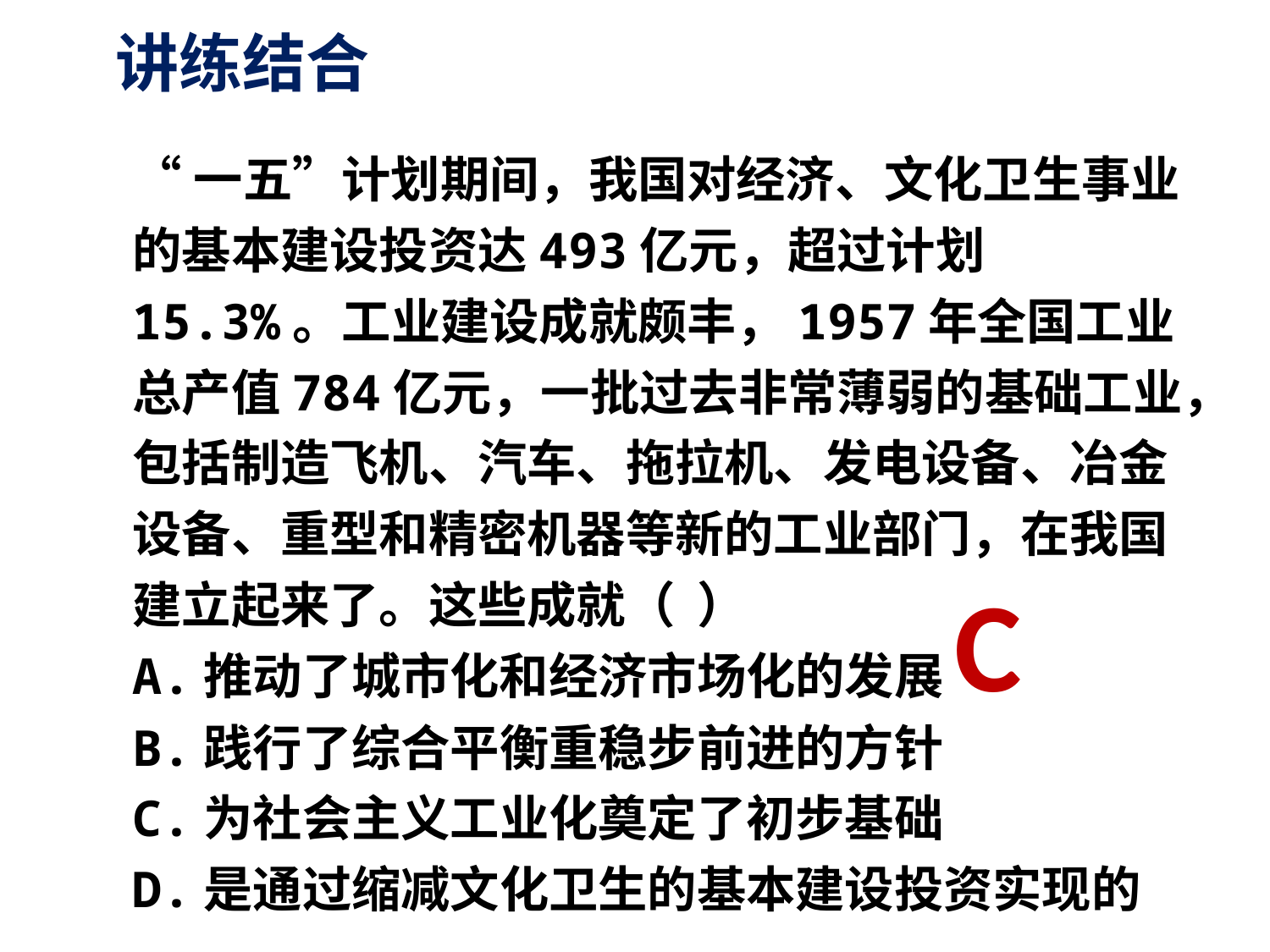

# 讲练结合
“一五”计划期间，我国对经济、文化卫生事业的基本建设投资达493亿元，超过计划15.3%。工业建设成就颇丰，1957年全国工业总产值784亿元，一批过去非常薄弱的基础工业，包括制造飞机、汽车、拖拉机、发电设备、冶金设备、重型和精密机器等新的工业部门，在我国建立起来了。这些成就（  ）
A.推动了城市化和经济市场化的发展
B.践行了综合平衡重稳步前进的方针
C.为社会主义工业化奠定了初步基础
D.是通过缩减文化卫生的基本建设投资实现的
C